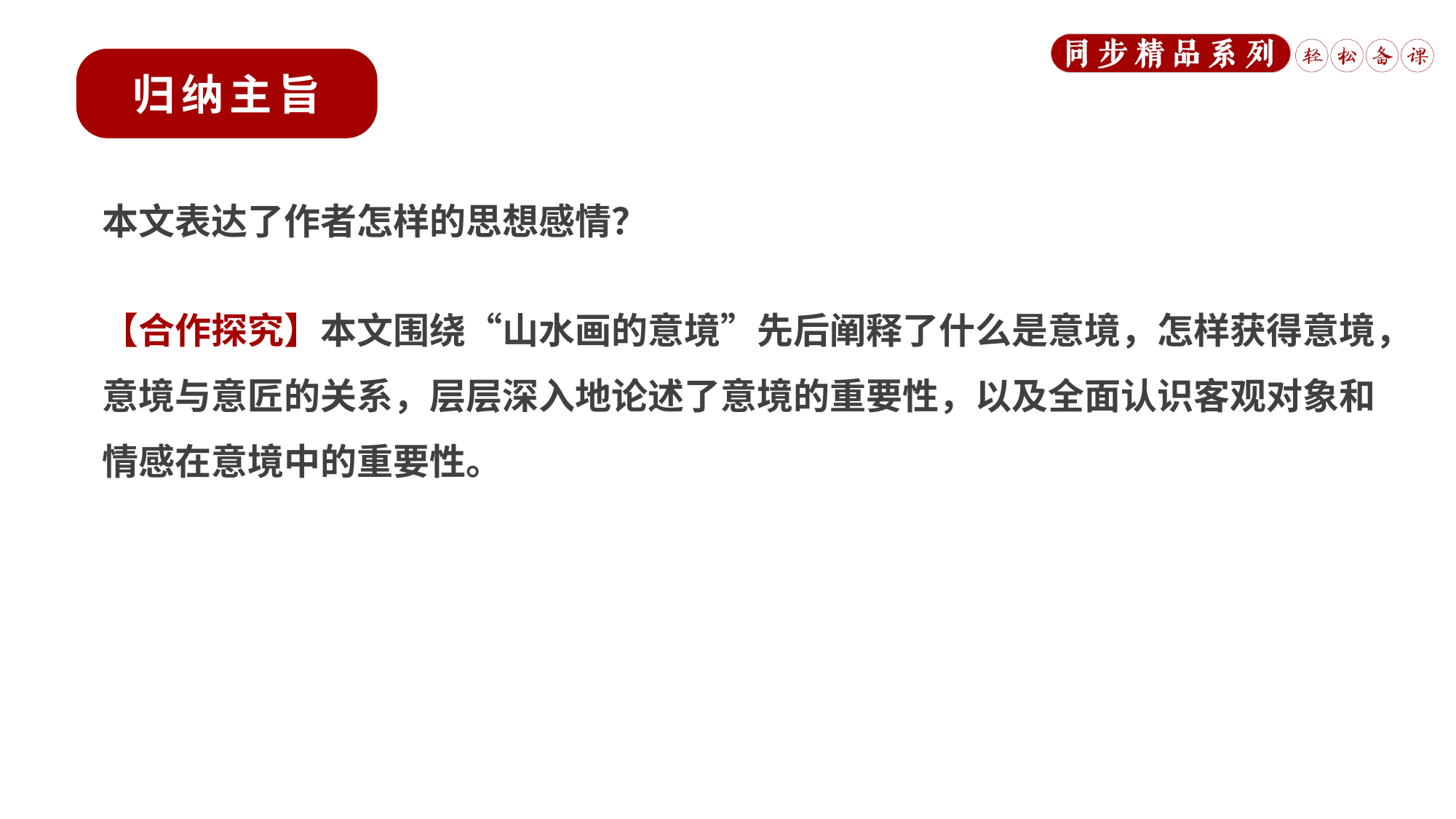

本文表达了作者怎样的思想感情？
【合作探究】本文围绕“山水画的意境”先后阐释了什么是意境，怎样获得意境，意境与意匠的关系，层层深入地论述了意境的重要性，以及全面认识客观对象和情感在意境中的重要性。